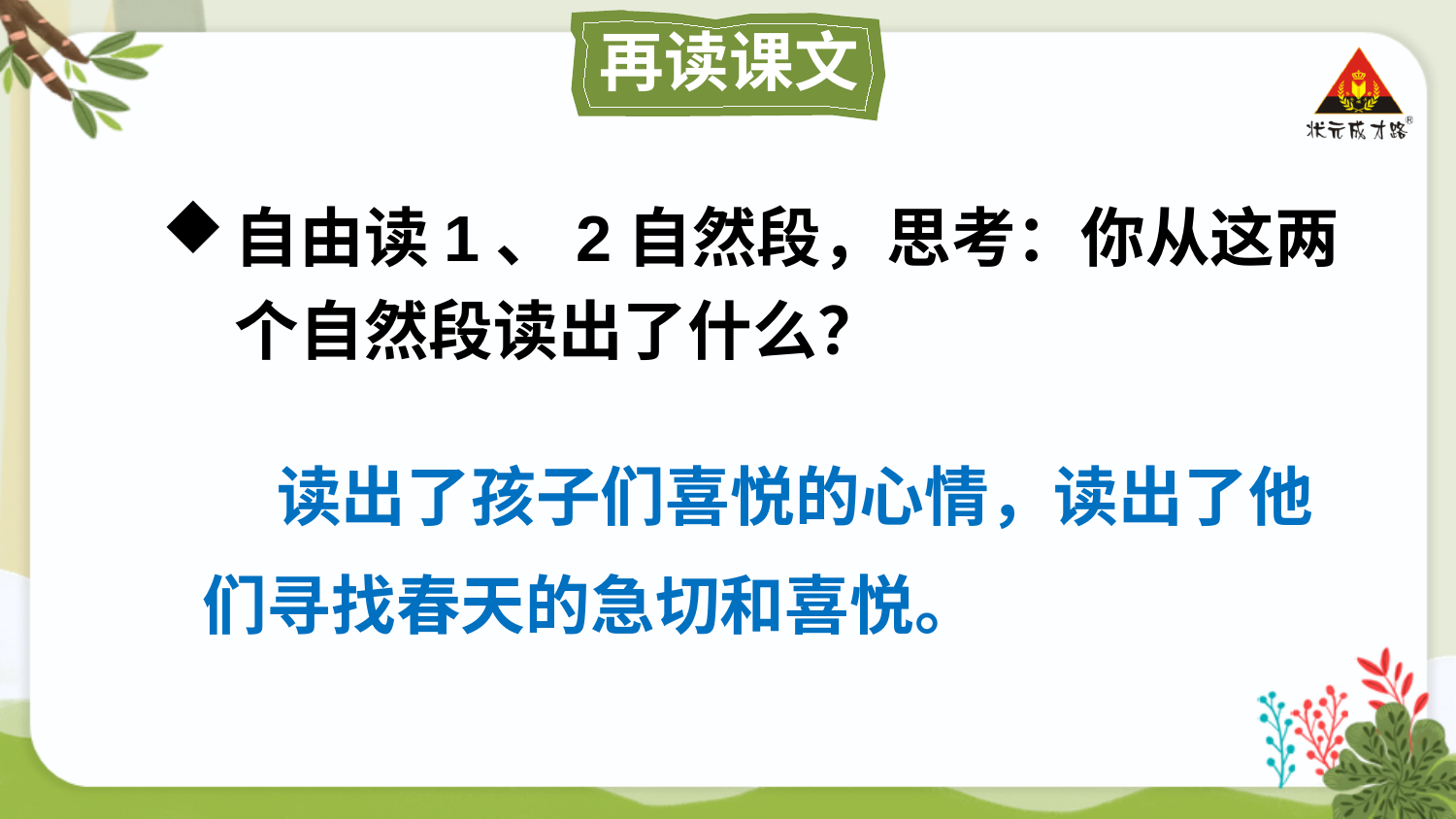

再读课文

自由读1、2自然段，思考：你从这两个自然段读出了什么？
    读出了孩子们喜悦的心情，读出了他们寻找春天的急切和喜悦。